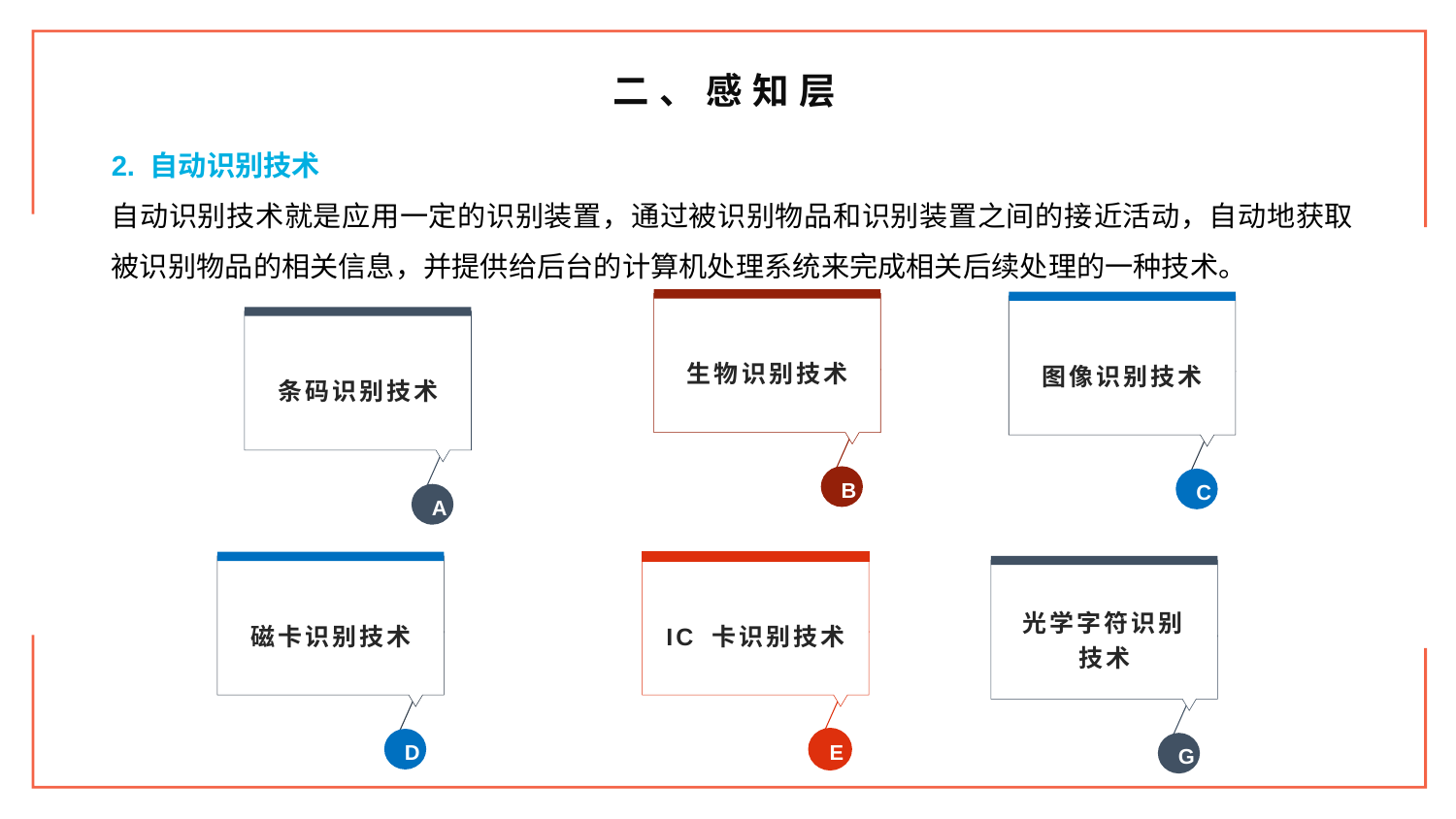

二、感知层
2. 自动识别技术
自动识别技术就是应用一定的识别装置，通过被识别物品和识别装置之间的接近活动，自动地获取被识别物品的相关信息，并提供给后台的计算机处理系统来完成相关后续处理的一种技术。

生物识别技术
B

图像识别技术
C

条码识别技术
A

磁卡识别技术
D

IC 卡识别技术
E

光学字符识别技术
G